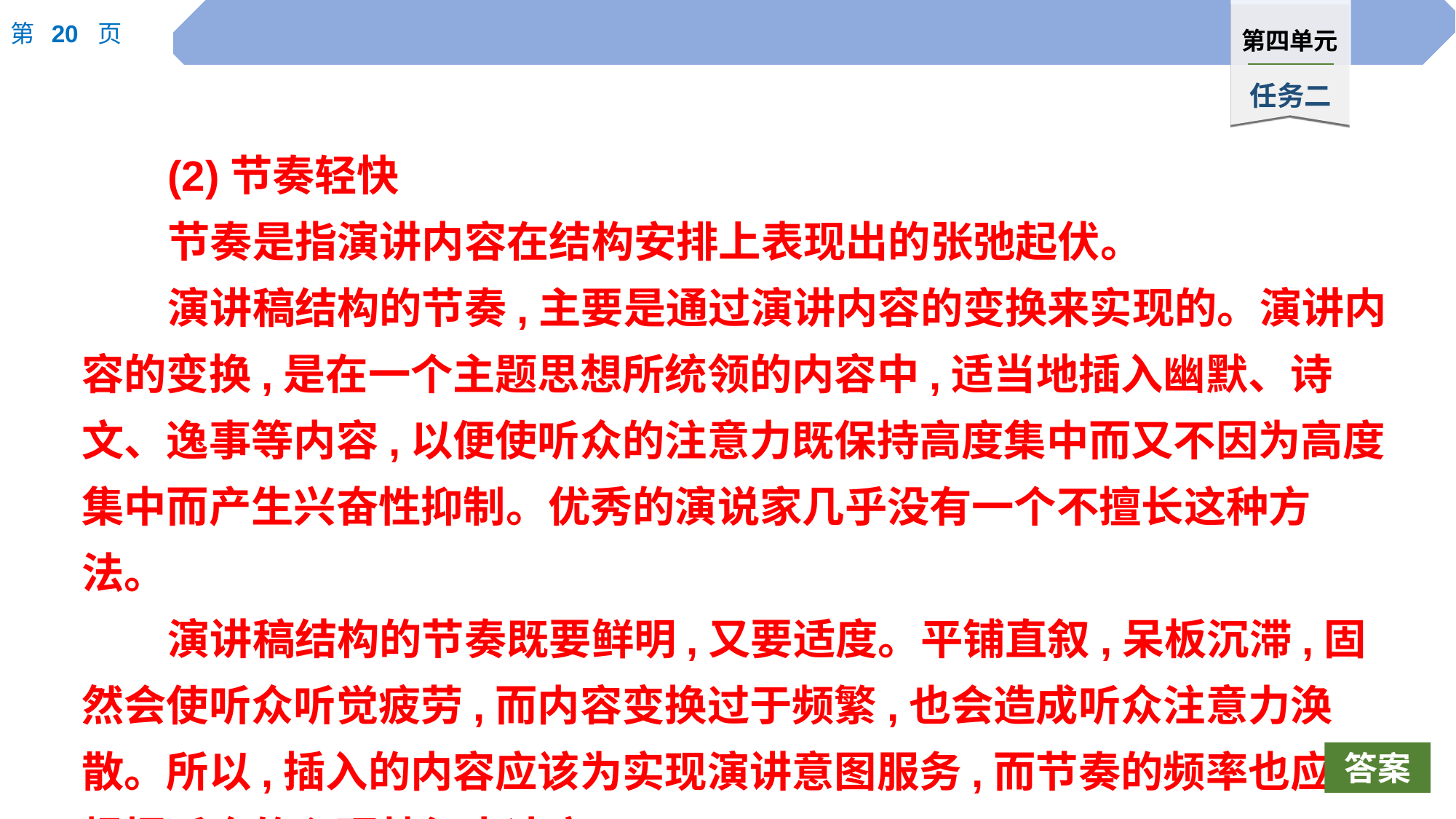

(2)节奏轻快
节奏是指演讲内容在结构安排上表现出的张弛起伏。
演讲稿结构的节奏,主要是通过演讲内容的变换来实现的。演讲内容的变换,是在一个主题思想所统领的内容中,适当地插入幽默、诗文、逸事等内容,以便使听众的注意力既保持高度集中而又不因为高度集中而产生兴奋性抑制。优秀的演说家几乎没有一个不擅长这种方法。
演讲稿结构的节奏既要鲜明,又要适度。平铺直叙,呆板沉滞,固然会使听众听觉疲劳,而内容变换过于频繁,也会造成听众注意力涣散。所以,插入的内容应该为实现演讲意图服务,而节奏的频率也应该根据听众的心理特征来决定。
答案